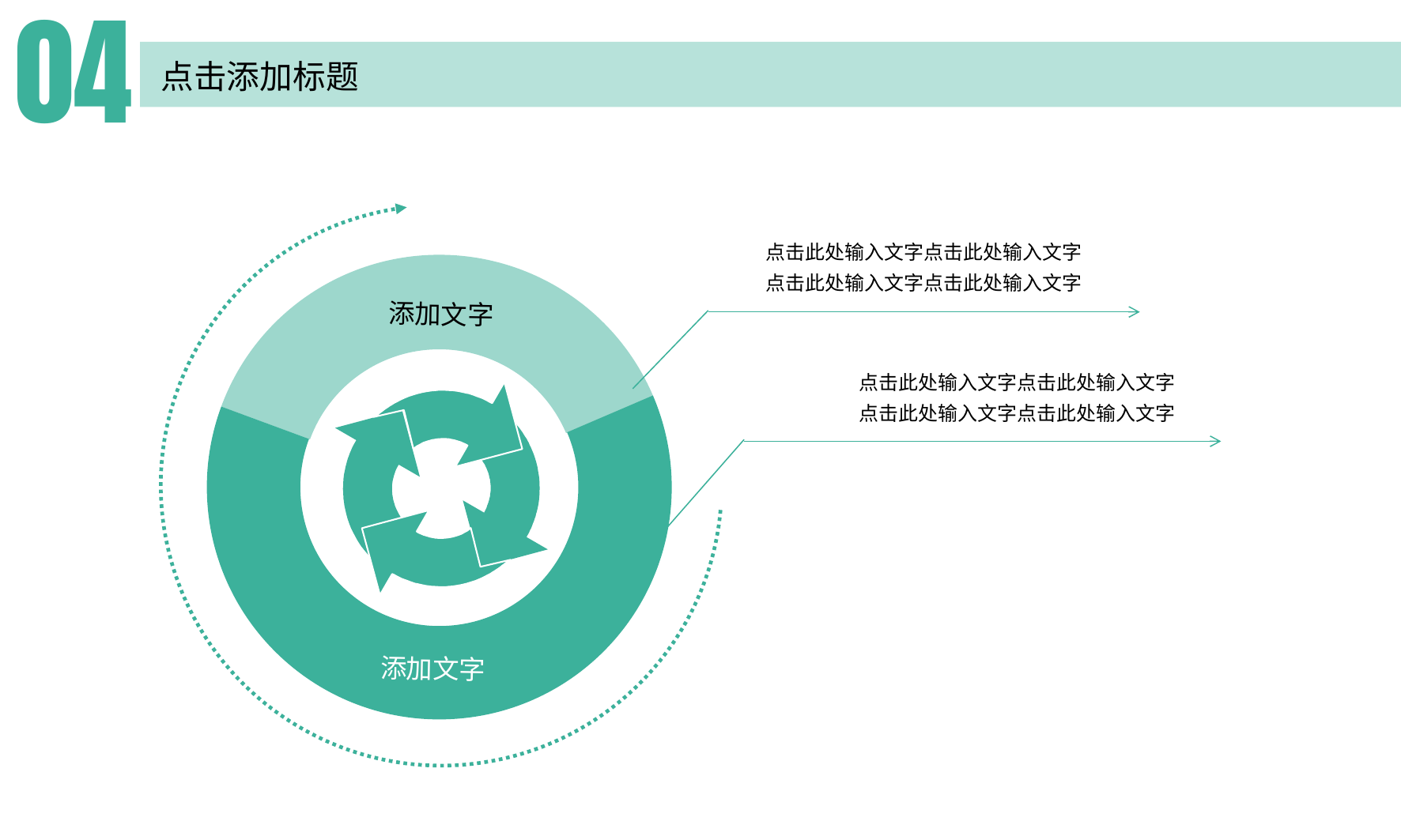

04

点击添加标题
点击此处输入文字点击此处输入文字
点击此处输入文字点击此处输入文字

添加文字

添加文字

点击此处输入文字点击此处输入文字
点击此处输入文字点击此处输入文字